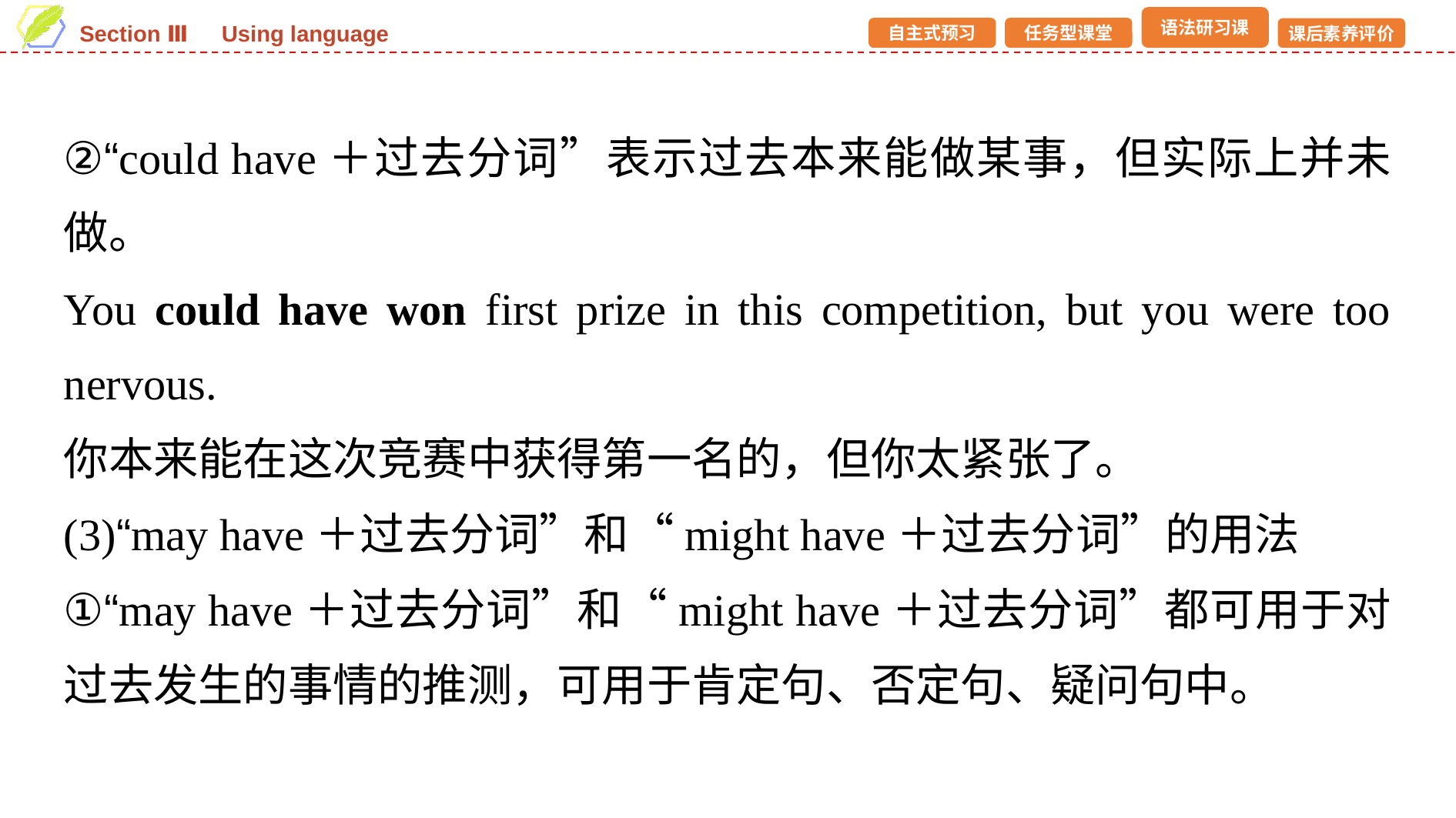

②“could have＋过去分词”表示过去本来能做某事，但实际上并未做。
You could have won first prize in this competition, but you were too nervous.
你本来能在这次竞赛中获得第一名的，但你太紧张了。
(3)“may have＋过去分词”和“might have＋过去分词”的用法
①“may have＋过去分词”和“might have＋过去分词”都可用于对过去发生的事情的推测，可用于肯定句、否定句、疑问句中。